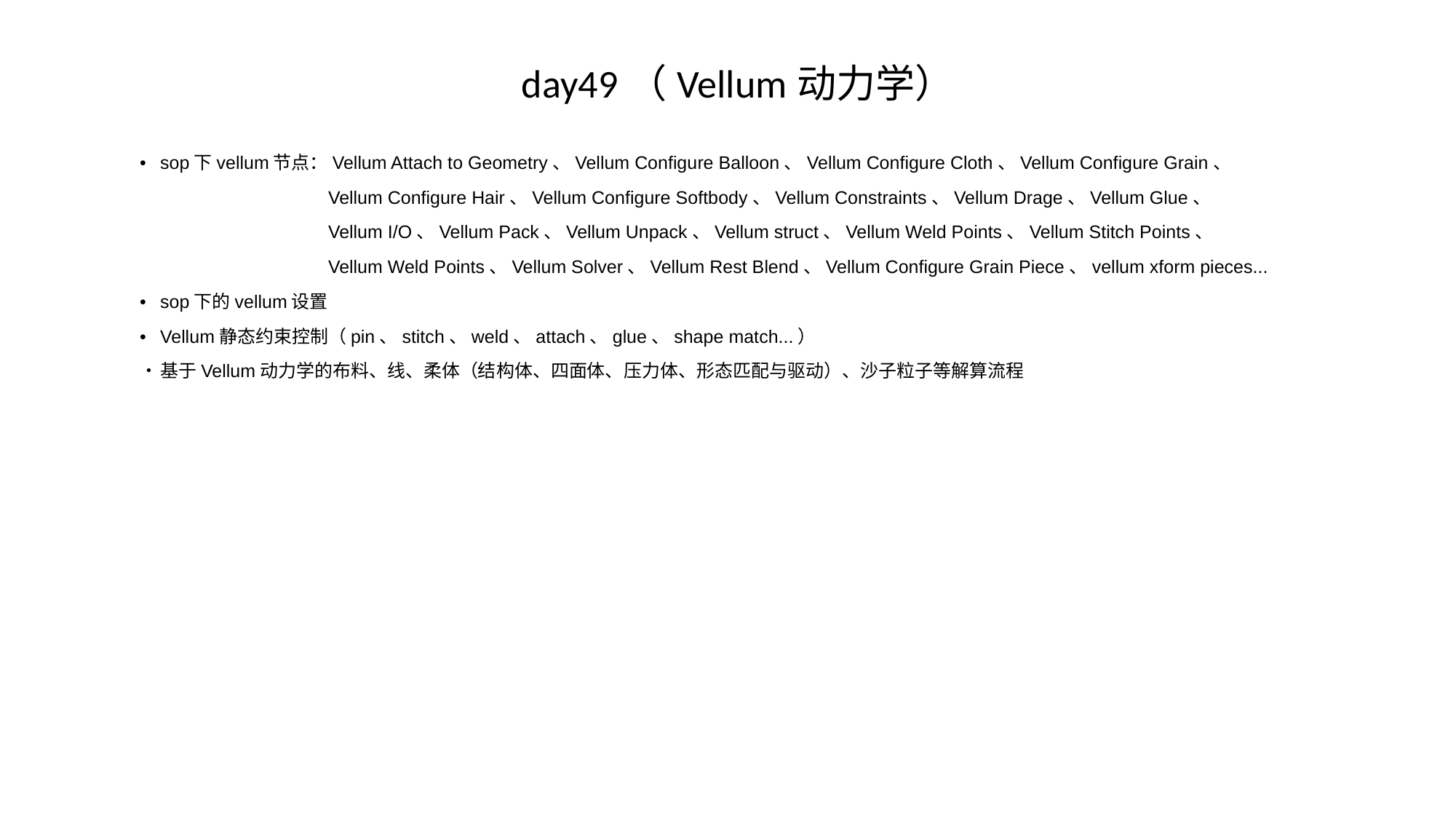

# day49（Vellum动力学）
•	sop下vellum节点：Vellum Attach to Geometry、Vellum Configure Balloon、Vellum Configure Cloth、Vellum Configure Grain、
                                     Vellum Configure Hair、Vellum Configure Softbody、Vellum Constraints、Vellum Drage、Vellum Glue、
                                     Vellum I/O、Vellum Pack、Vellum Unpack、Vellum struct、Vellum Weld Points、Vellum Stitch Points、
                                     Vellum Weld Points、Vellum Solver、Vellum Rest Blend、Vellum Configure Grain Piece、vellum xform pieces...
•	sop下的vellum设置
•	Vellum静态约束控制（pin、stitch、weld、attach、glue、shape match...）
•	基于Vellum动力学的布料、线、柔体（结构体、四面体、压力体、形态匹配与驱动）、沙子粒子等解算流程